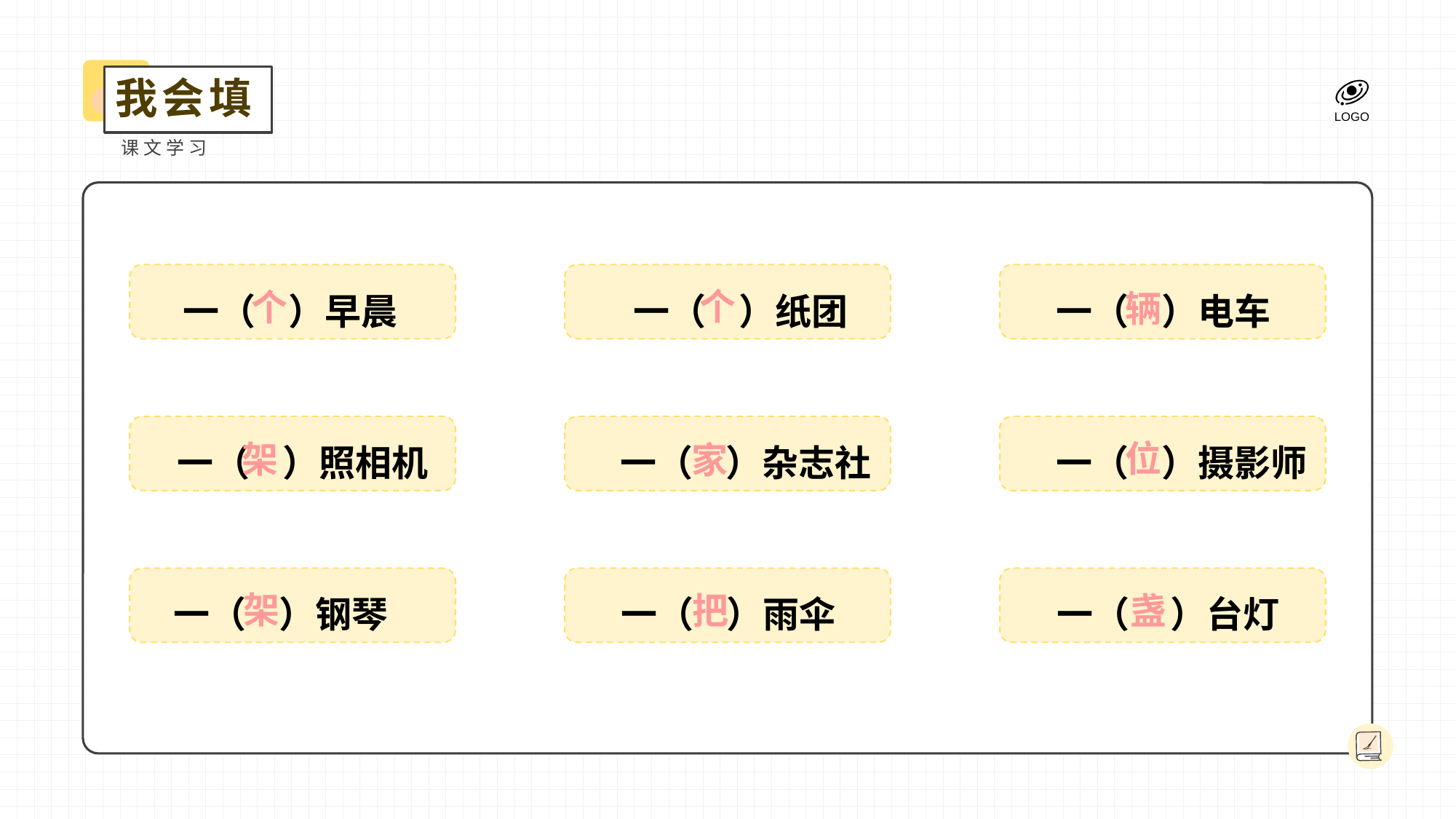

我会填
课文学习

一（    ）早晨
 一（    ）纸团
一（    ）电车
个
个
辆

一（    ）照相机
一（    ）杂志社
一（    ）摄影师
位
架
家

一（    ）钢琴
一（    ）雨伞
一（     ）台灯
架
把
盏